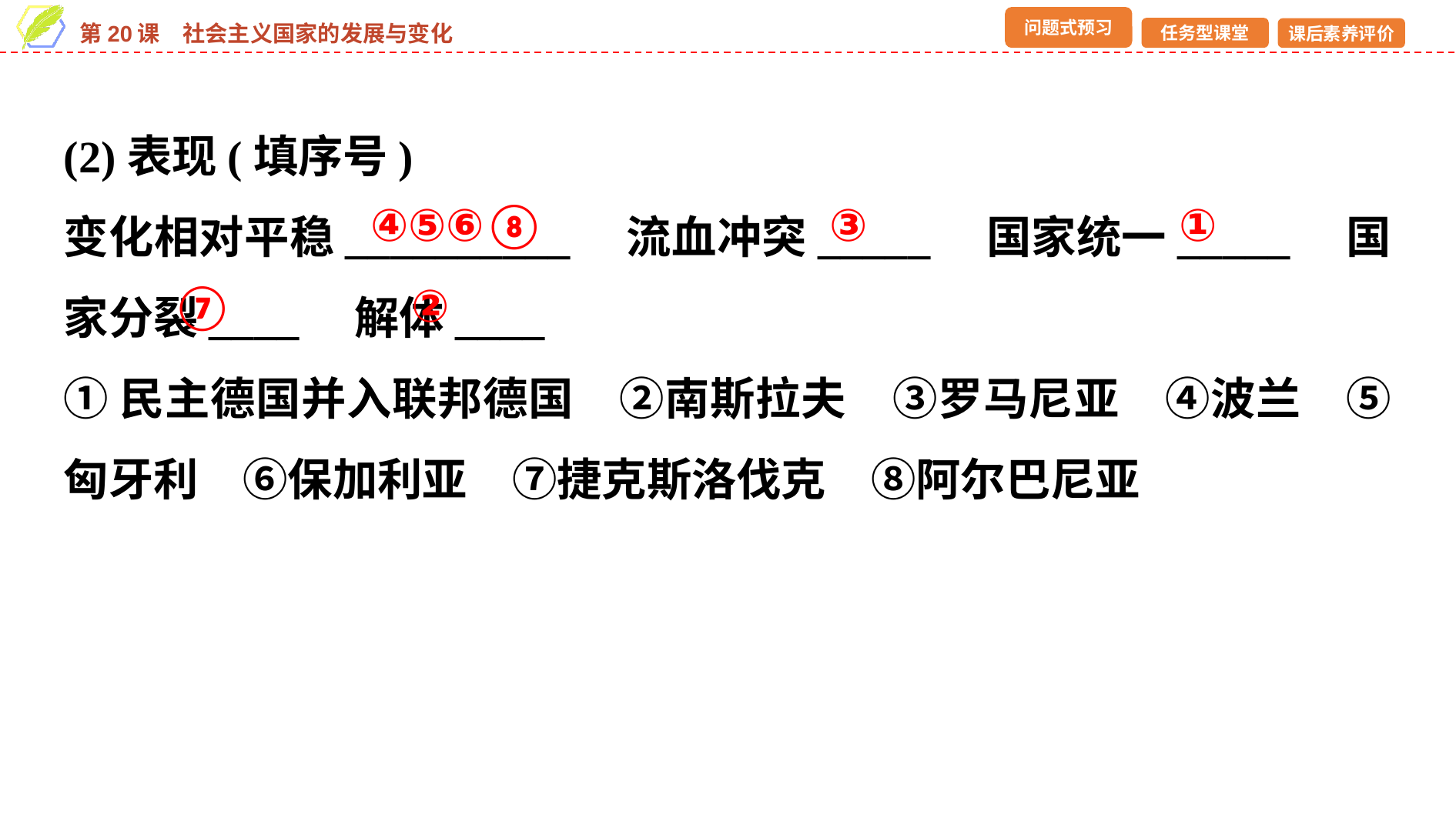

(2)表现(填序号)
变化相对平稳__________　流血冲突_____　国家统一_____　国家分裂____　解体____
①民主德国并入联邦德国　②南斯拉夫　③罗马尼亚　④波兰　⑤匈牙利　⑥保加利亚　⑦捷克斯洛伐克　⑧阿尔巴尼亚
④⑤⑥⑧
③
①
②
⑦